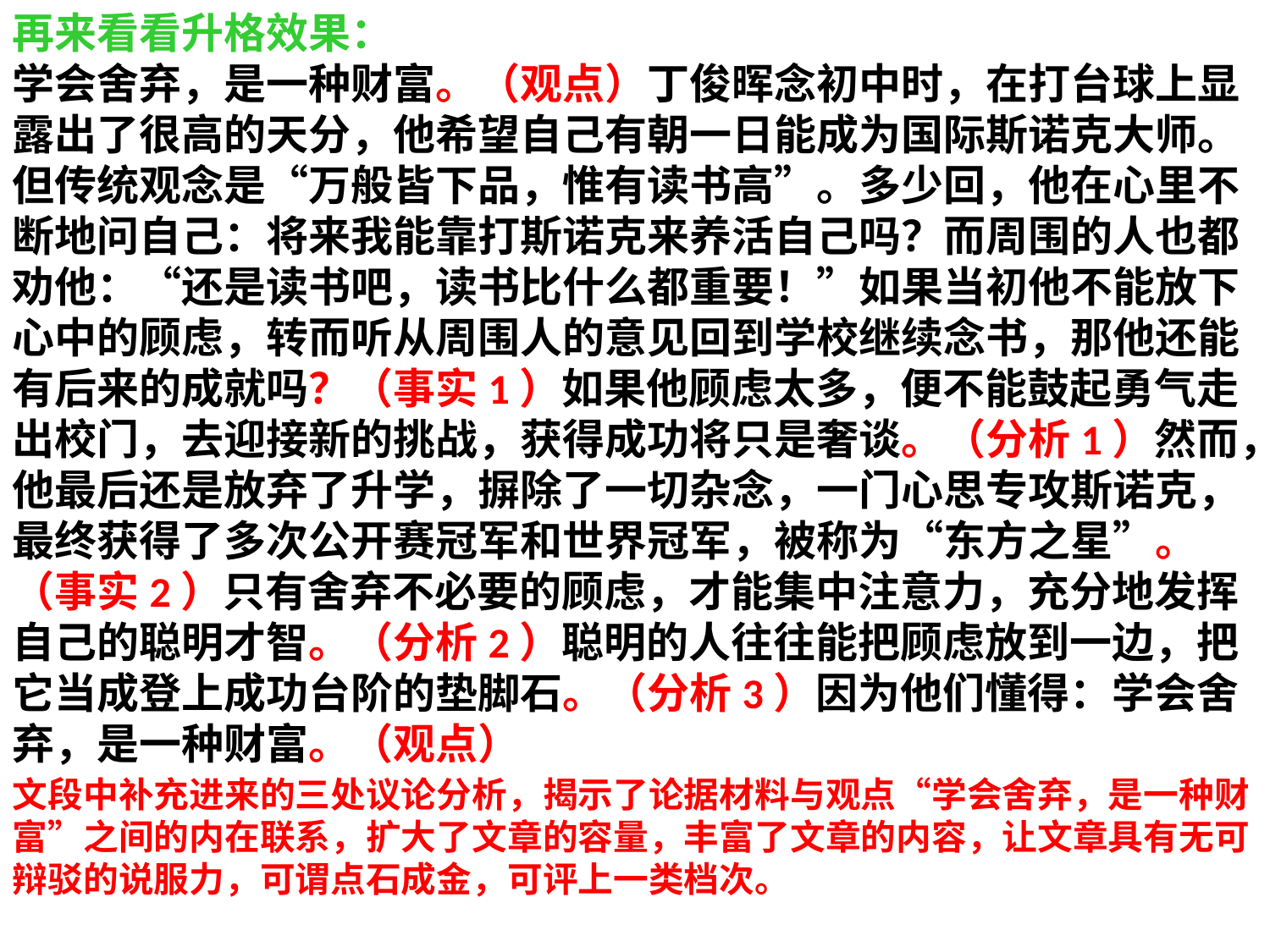

再来看看升格效果：
学会舍弃，是一种财富。（观点）丁俊晖念初中时，在打台球上显露出了很高的天分，他希望自己有朝一日能成为国际斯诺克大师。但传统观念是“万般皆下品，惟有读书高”。多少回，他在心里不断地问自己：将来我能靠打斯诺克来养活自己吗？而周围的人也都劝他：“还是读书吧，读书比什么都重要！”如果当初他不能放下心中的顾虑，转而听从周围人的意见回到学校继续念书，那他还能有后来的成就吗？（事实1）如果他顾虑太多，便不能鼓起勇气走出校门，去迎接新的挑战，获得成功将只是奢谈。（分析1）然而，他最后还是放弃了升学，摒除了一切杂念，一门心思专攻斯诺克，最终获得了多次公开赛冠军和世界冠军，被称为“东方之星”。（事实2）只有舍弃不必要的顾虑，才能集中注意力，充分地发挥自己的聪明才智。（分析2）聪明的人往往能把顾虑放到一边，把它当成登上成功台阶的垫脚石。（分析3）因为他们懂得：学会舍弃，是一种财富。（观点）

文段中补充进来的三处议论分析，揭示了论据材料与观点“学会舍弃，是一种财富”之间的内在联系，扩大了文章的容量，丰富了文章的内容，让文章具有无可辩驳的说服力，可谓点石成金，可评上一类档次。